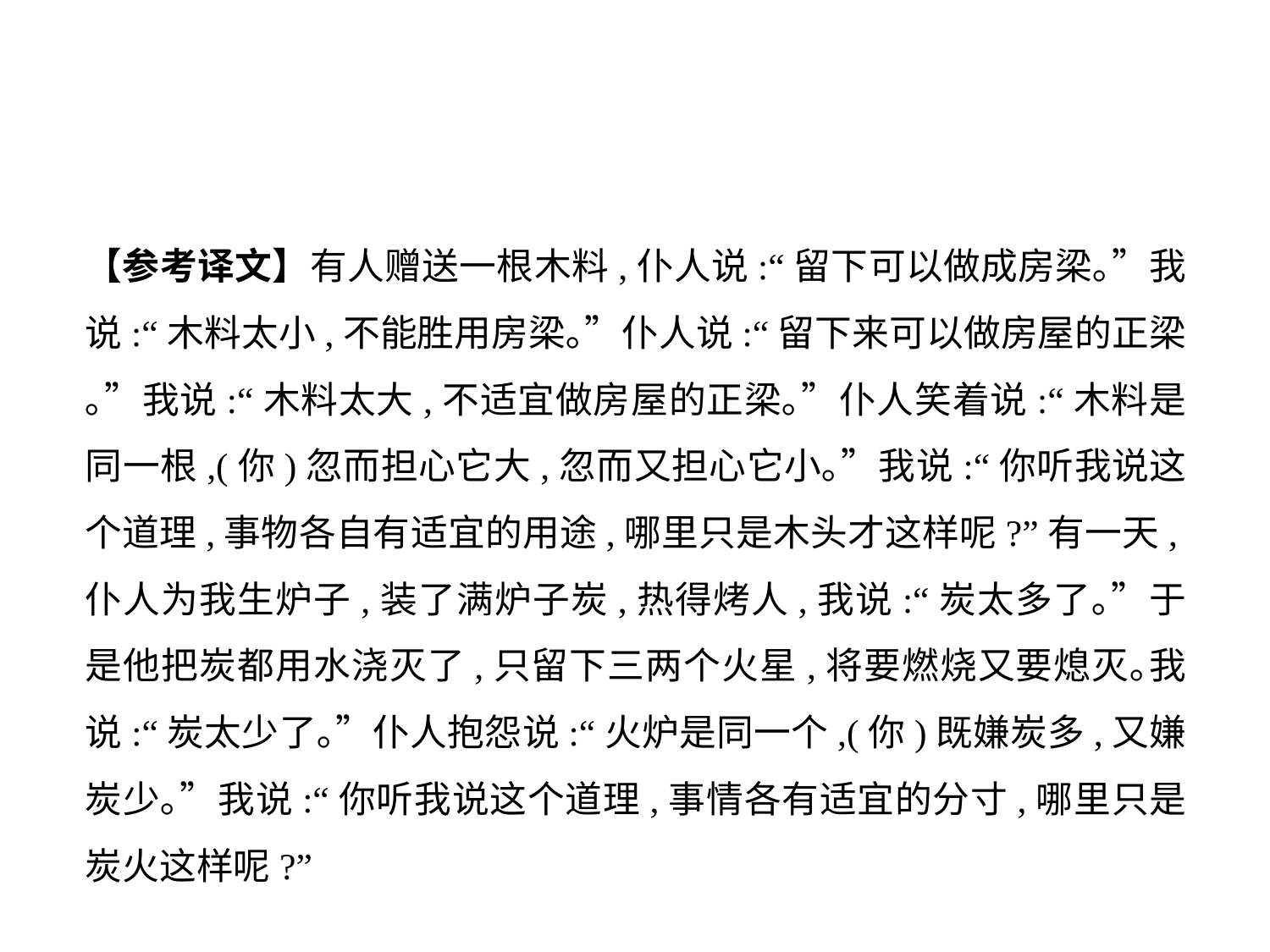

【参考译文】有人赠送一根木料,仆人说:“留下可以做成房梁｡”我说:“木料太小,不能胜用房梁｡”仆人说:“留下来可以做房屋的正梁｡”我说:“木料太大,不适宜做房屋的正梁｡”仆人笑着说:“木料是同一根,(你)忽而担心它大,忽而又担心它小｡”我说:“你听我说这个道理,事物各自有适宜的用途,哪里只是木头才这样呢?”有一天,仆人为我生炉子,装了满炉子炭,热得烤人,我说:“炭太多了｡”于是他把炭都用水浇灭了,只留下三两个火星,将要燃烧又要熄灭｡我说:“炭太少了｡”仆人抱怨说:“火炉是同一个,(你)既嫌炭多,又嫌炭少｡”我说:“你听我说这个道理,事情各有适宜的分寸,哪里只是炭火这样呢?”